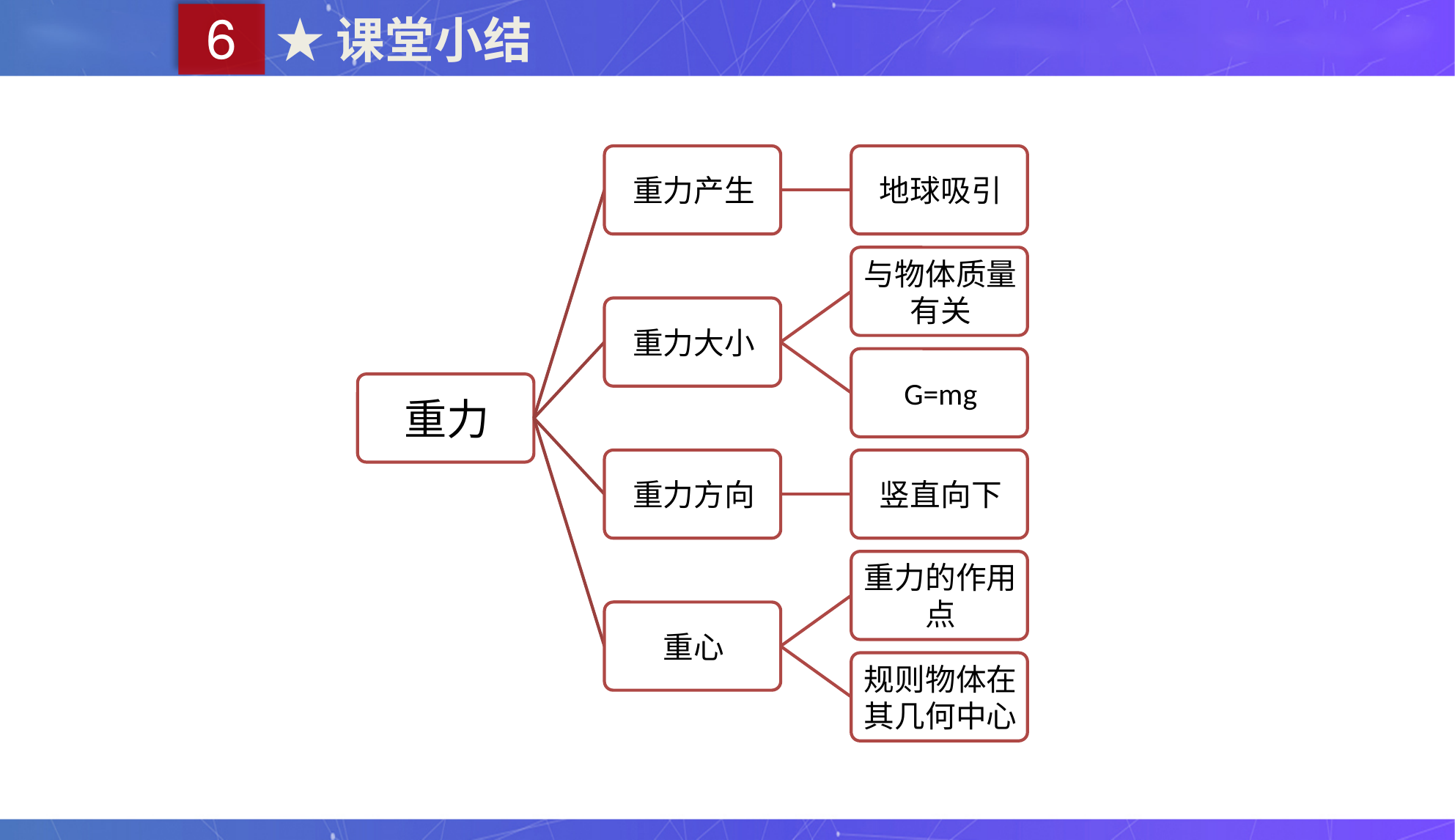

6
★课堂小结
重力

重力产生

地球吸引

重力大小

与物体质量有关

G=mg

重力方向

竖直向下

重心

重力的作用点

规则物体在其几何中心